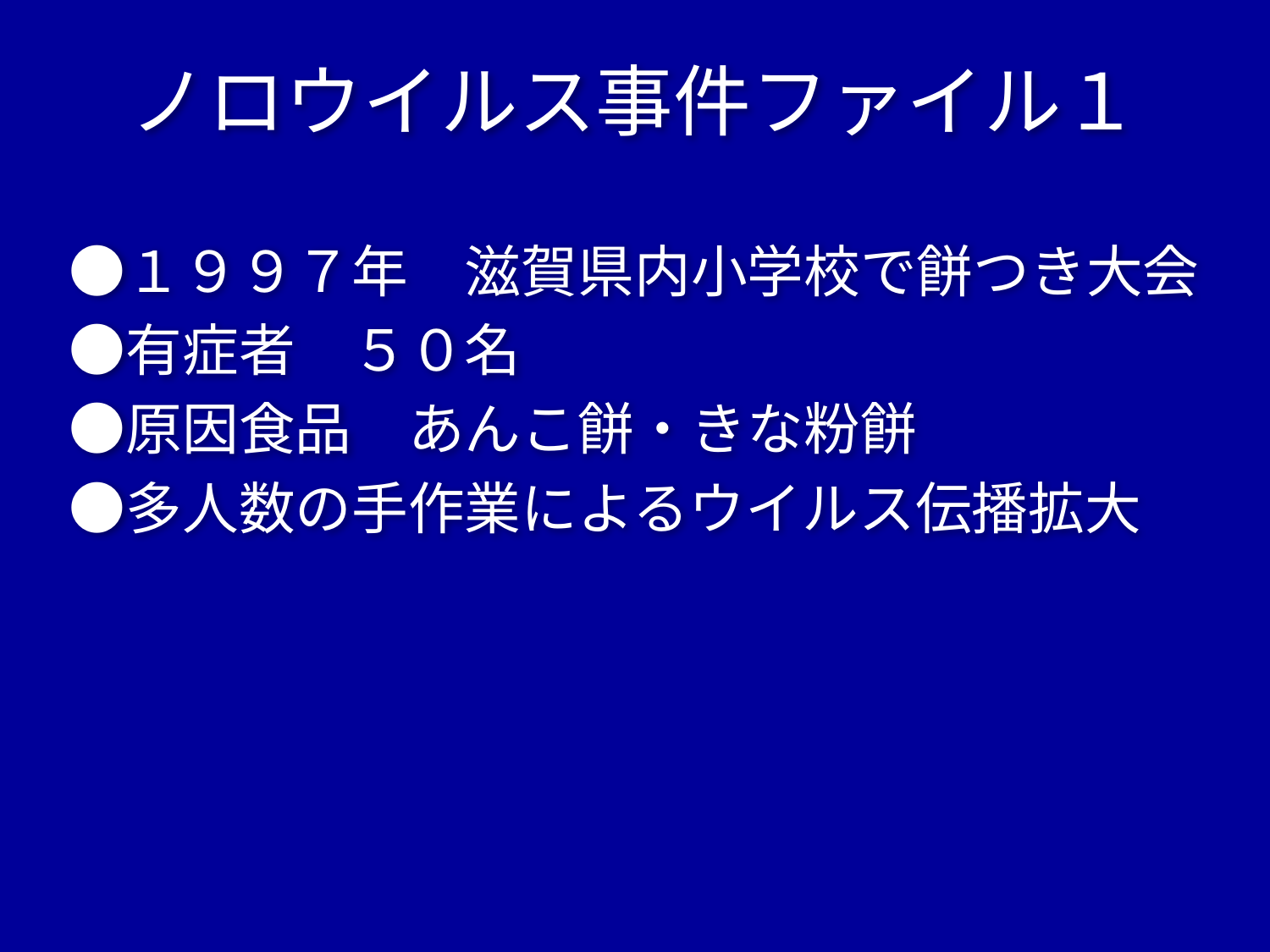

ノロウイルス事件ファイル１

　●１９９７年　滋賀県内小学校で餅つき大会
　●有症者　５０名
　●原因食品　あんこ餅・きな粉餅
　●多人数の手作業によるウイルス伝播拡大